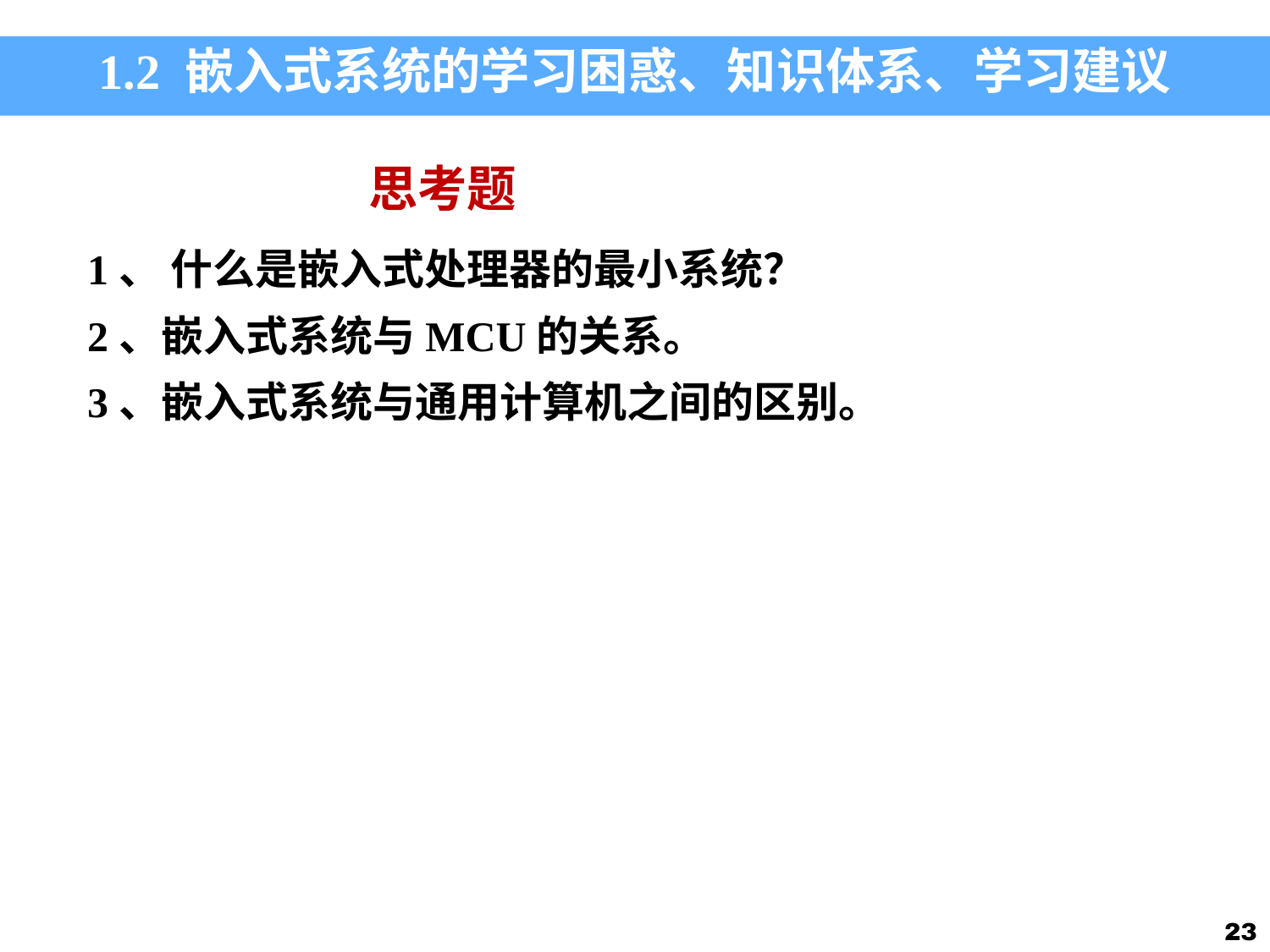

1.2 嵌入式系统的学习困惑、知识体系、学习建议
                        思考题
1、 什么是嵌入式处理器的最小系统？
2、嵌入式系统与MCU的关系。
3、嵌入式系统与通用计算机之间的区别。
23